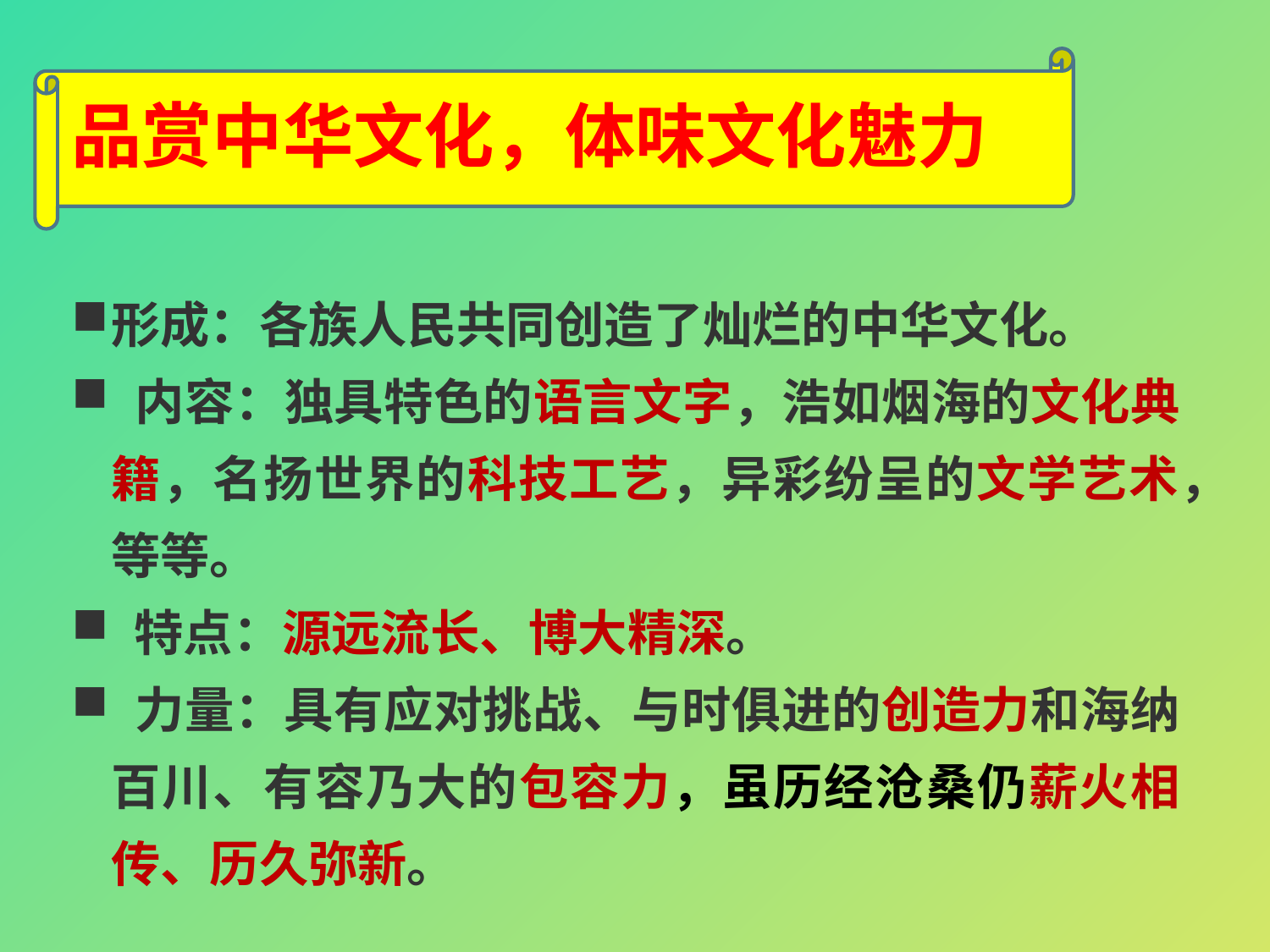

品赏中华文化，体味文化魅力

形成：各族人民共同创造了灿烂的中华文化。
 内容：独具特色的语言文字，浩如烟海的文化典籍，名扬世界的科技工艺，异彩纷呈的文学艺术，等等。
 特点：源远流长、博大精深。
 力量：具有应对挑战、与时俱进的创造力和海纳百川、有容乃大的包容力，虽历经沧桑仍薪火相传、历久弥新。